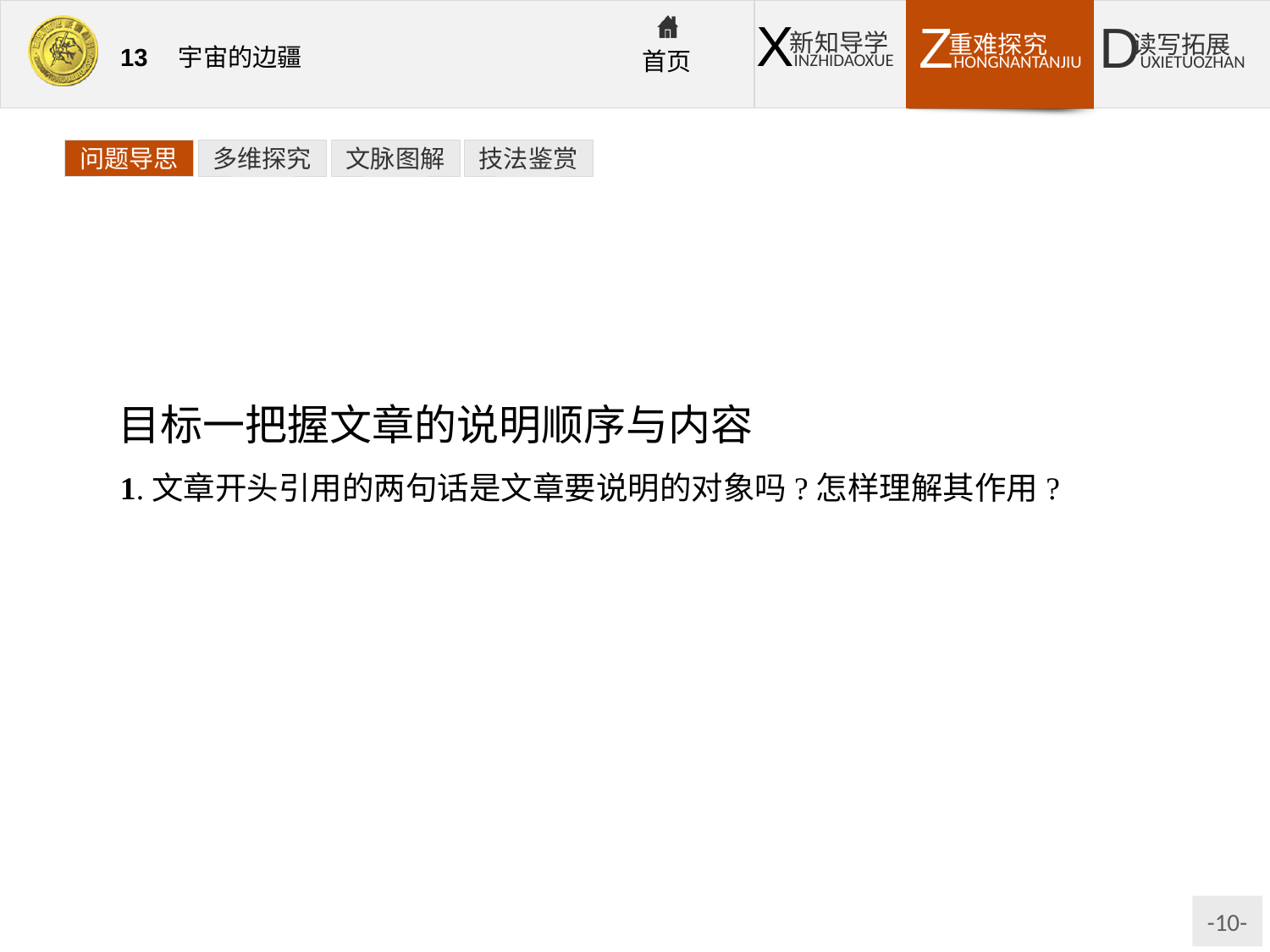

问题导思
多维探究
文脉图解
技法鉴赏
目标一把握文章的说明顺序与内容
1.文章开头引用的两句话是文章要说明的对象吗?怎样理解其作用?
提示:不是文章要说明的对象,而是作者对于宇宙探索的态度和应持有的精神,显示作者的写作意图和宇宙的浩渺无边。